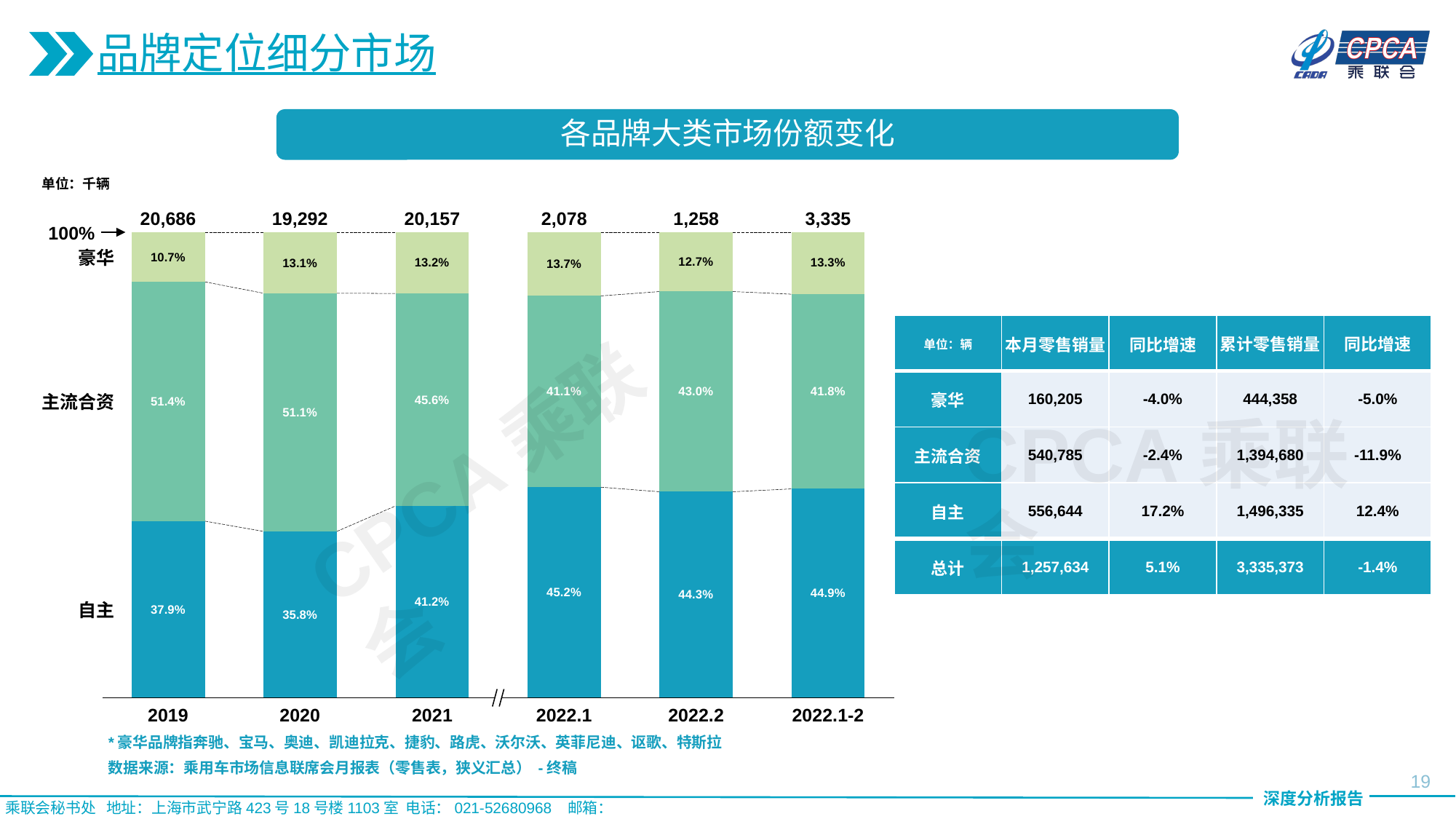

品牌定位细分市场
各品牌大类市场份额变化

单位：千辆
20,686
19,292
20,157
2,078
1,258
3,335
100%

### Chart

| Category |  |  |  |
|---|---|---|---|
豪华
| 单位：辆 | 本月零售销量 | 同比增速 | 累计零售销量 | 同比增速 |
| --- | --- | --- | --- | --- |
| 豪华 | 160,205 | -4.0% | 444,358 | -5.0% |
| 主流合资 | 540,785 | -2.4% | 1,394,680 | -11.9% |
| 自主 | 556,644 | 17.2% | 1,496,335 | 12.4% |
| 总计 | 1,257,634 | 5.1% | 3,335,373 | -1.4% |
主流合资
CPCA乘联会
CPCA乘联会
自主

2019
2020
2021
2022.1
2022.2
2022.1-2
*豪华品牌指奔驰、宝马、奥迪、凯迪拉克、捷豹、路虎、沃尔沃、英菲尼迪、讴歌、特斯拉
数据来源：乘用车市场信息联席会月报表（零售表，狭义汇总） -终稿
19